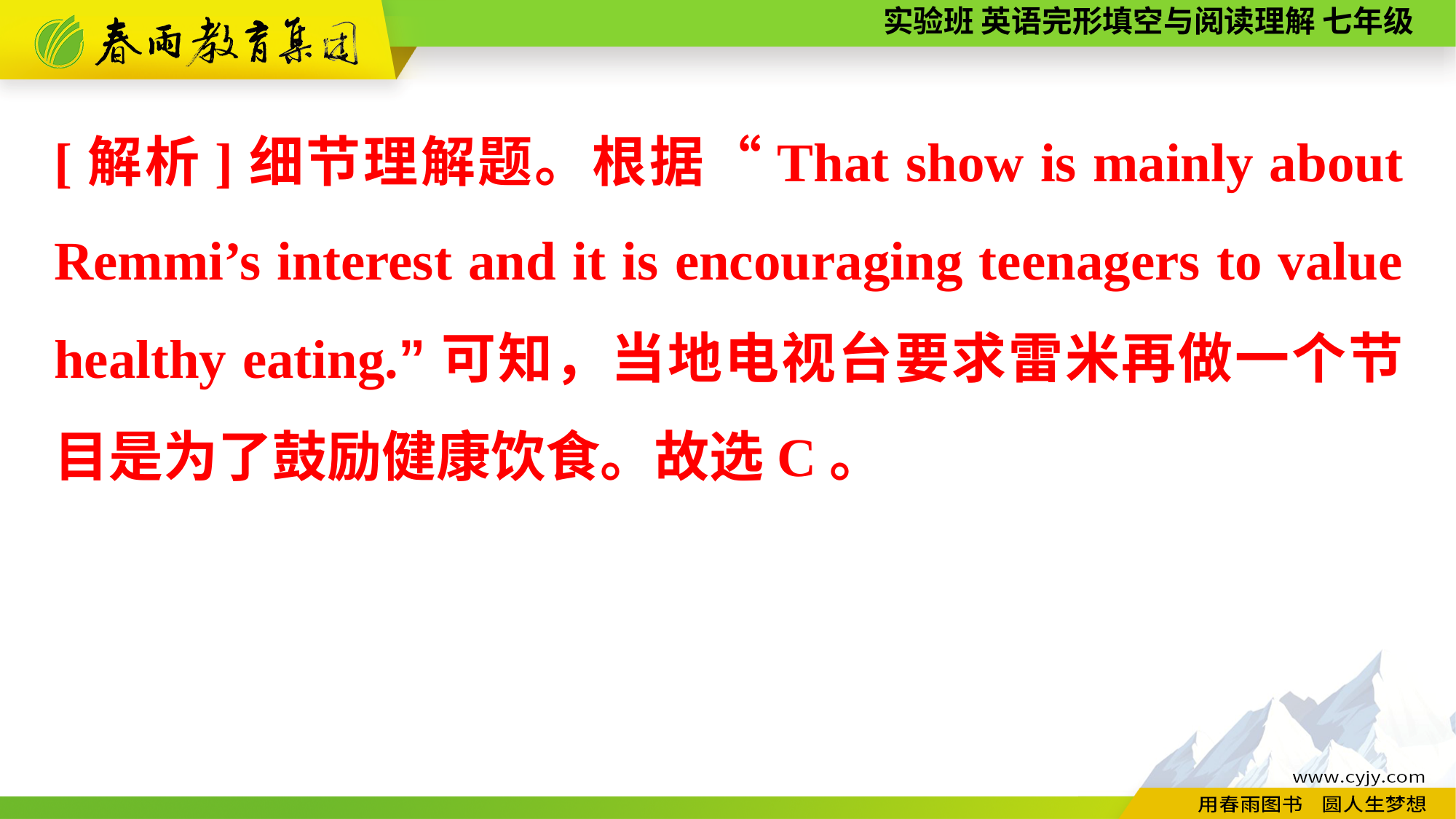

[解析]细节理解题。根据“That show is mainly about Remmi’s interest and it is encouraging teenagers to value healthy eating.”可知，当地电视台要求雷米再做一个节目是为了鼓励健康饮食。故选C。